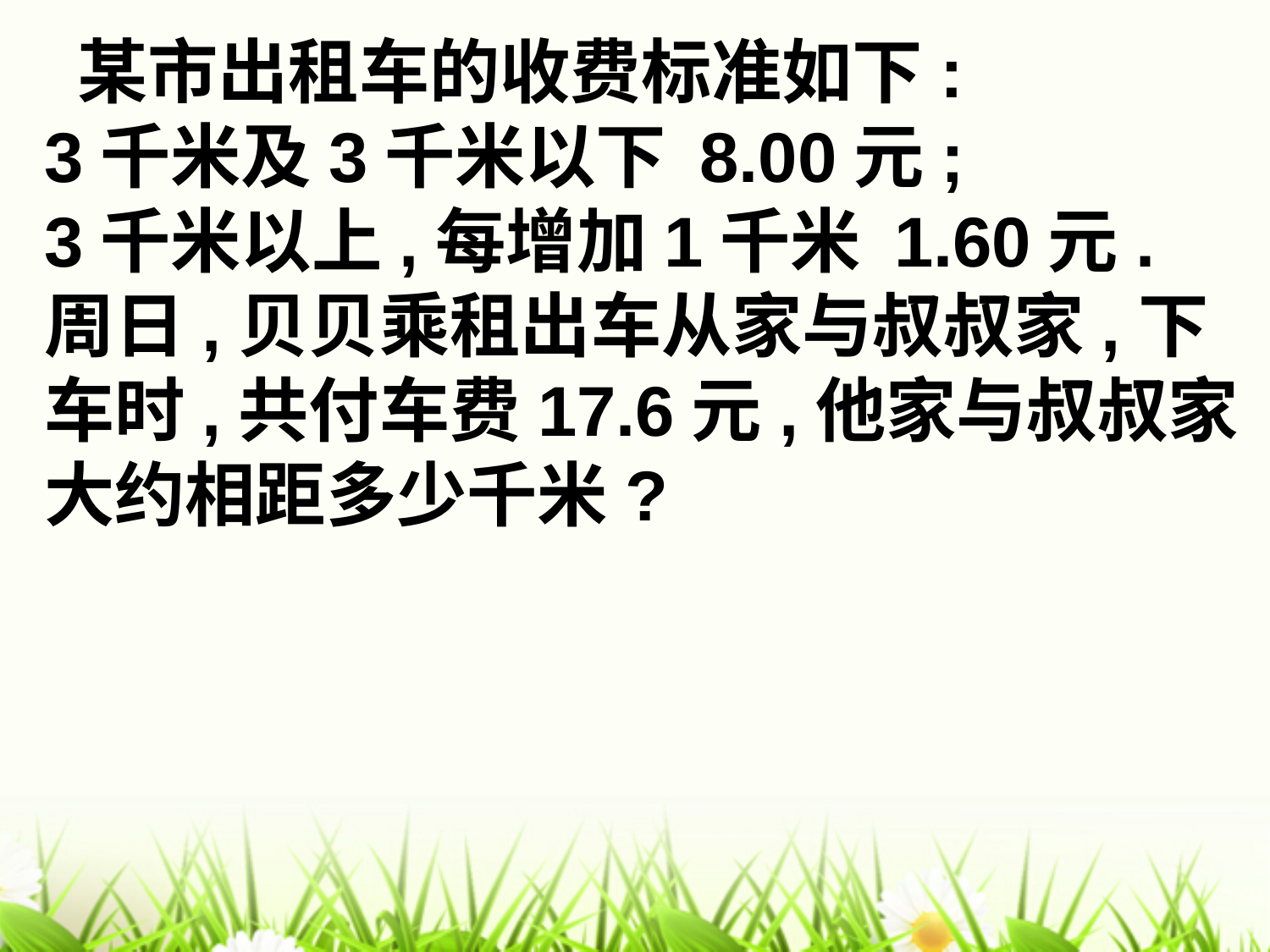

某市出租车的收费标准如下:
3千米及3千米以下 8.00元;
3千米以上,每增加1千米 1.60元.
周日,贝贝乘租出车从家与叔叔家,下车时,共付车费17.6元,他家与叔叔家大约相距多少千米?